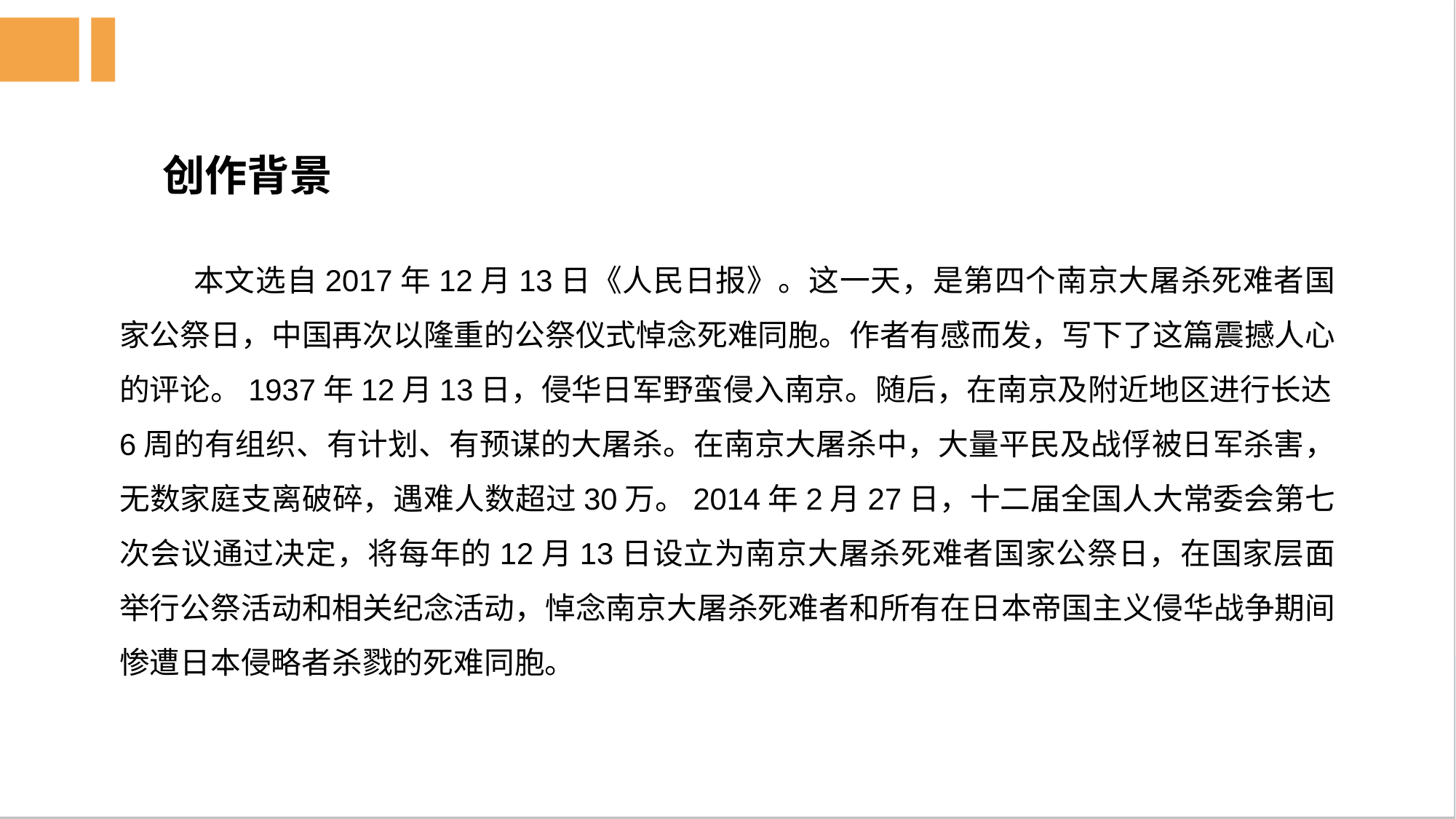

创作背景
         本文选自2017年12月13日《人民日报》。这一天，是第四个南京大屠杀死难者国家公祭日，中国再次以隆重的公祭仪式悼念死难同胞。作者有感而发，写下了这篇震撼人心的评论。1937年12月13日，侵华日军野蛮侵入南京。随后，在南京及附近地区进行长达6周的有组织、有计划、有预谋的大屠杀。在南京大屠杀中，大量平民及战俘被日军杀害，无数家庭支离破碎，遇难人数超过30万。2014年2月27日，十二届全国人大常委会第七次会议通过决定，将每年的12月13日设立为南京大屠杀死难者国家公祭日，在国家层面举行公祭活动和相关纪念活动，悼念南京大屠杀死难者和所有在日本帝国主义侵华战争期间惨遭日本侵略者杀戮的死难同胞。